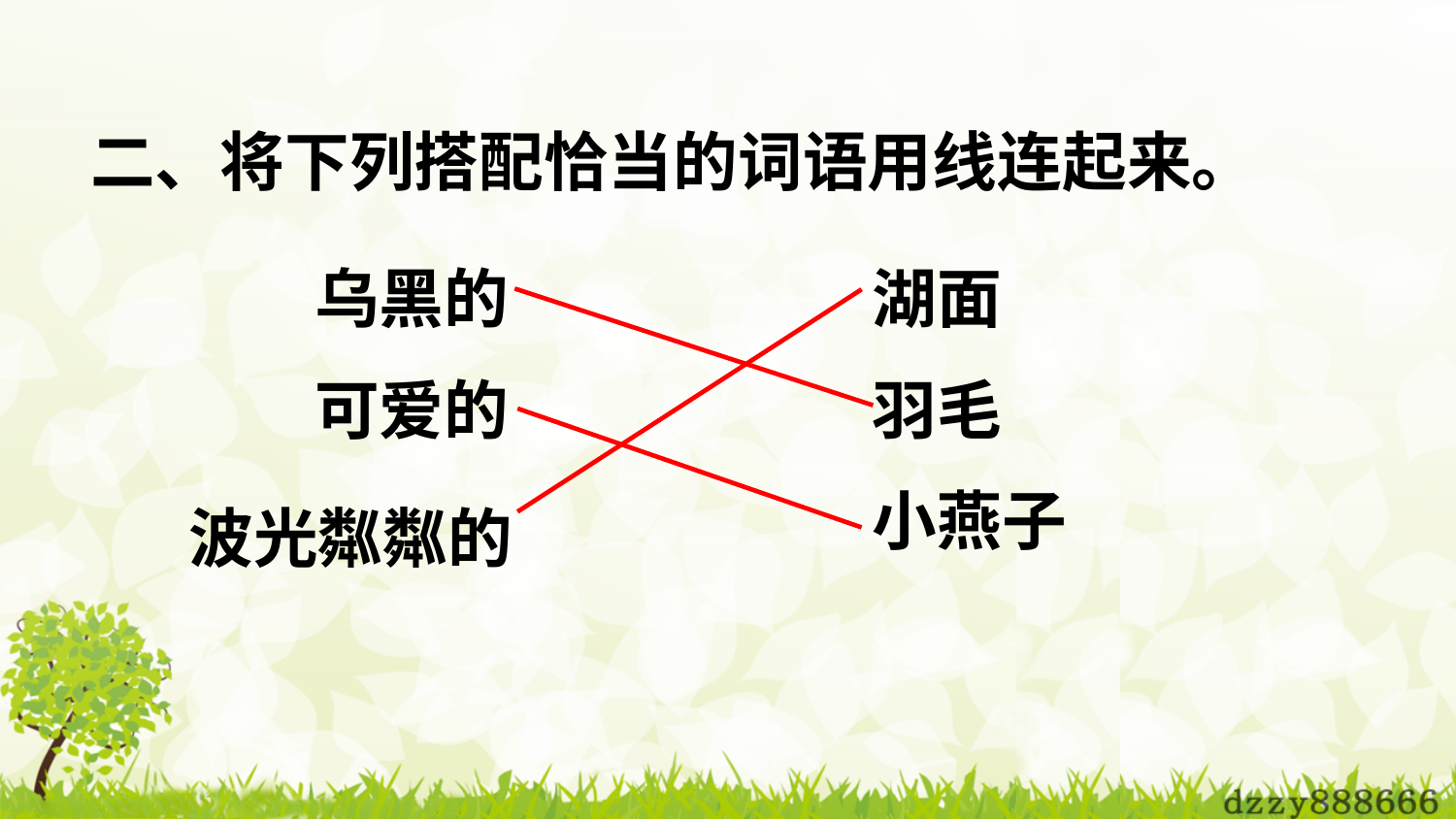

二、将下列搭配恰当的词语用线连起来。
乌黑的
湖面
可爱的
羽毛
小燕子
波光粼粼的